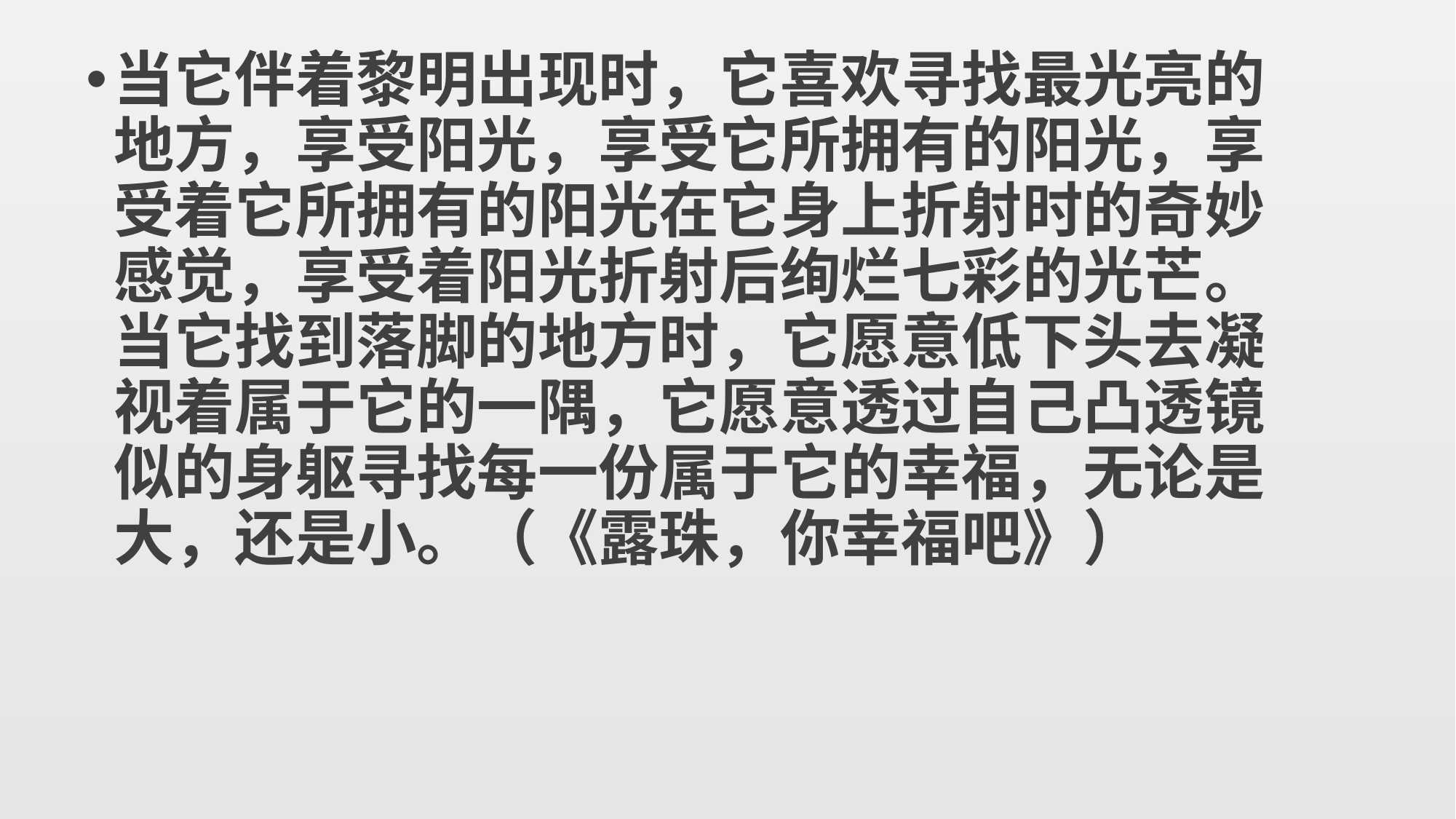

当它伴着黎明出现时，它喜欢寻找最光亮的地方，享受阳光，享受它所拥有的阳光，享受着它所拥有的阳光在它身上折射时的奇妙感觉，享受着阳光折射后绚烂七彩的光芒。当它找到落脚的地方时，它愿意低下头去凝视着属于它的一隅，它愿意透过自己凸透镜似的身躯寻找每一份属于它的幸福，无论是大，还是小。（《露珠，你幸福吧》）